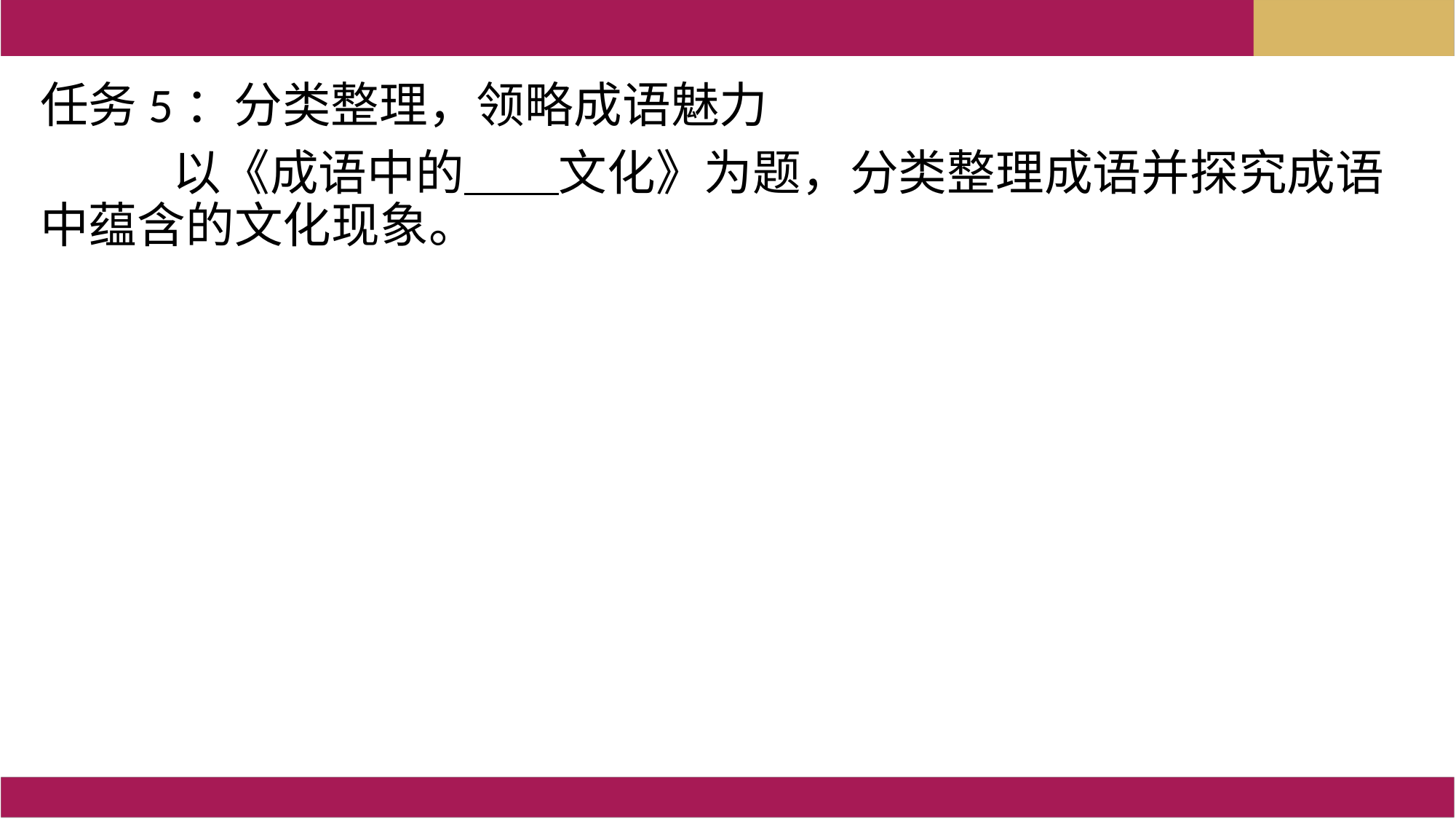

任务5：分类整理，领略成语魅力
         以《成语中的       文化》为题，分类整理成语并探究成语中蕴含的文化现象。